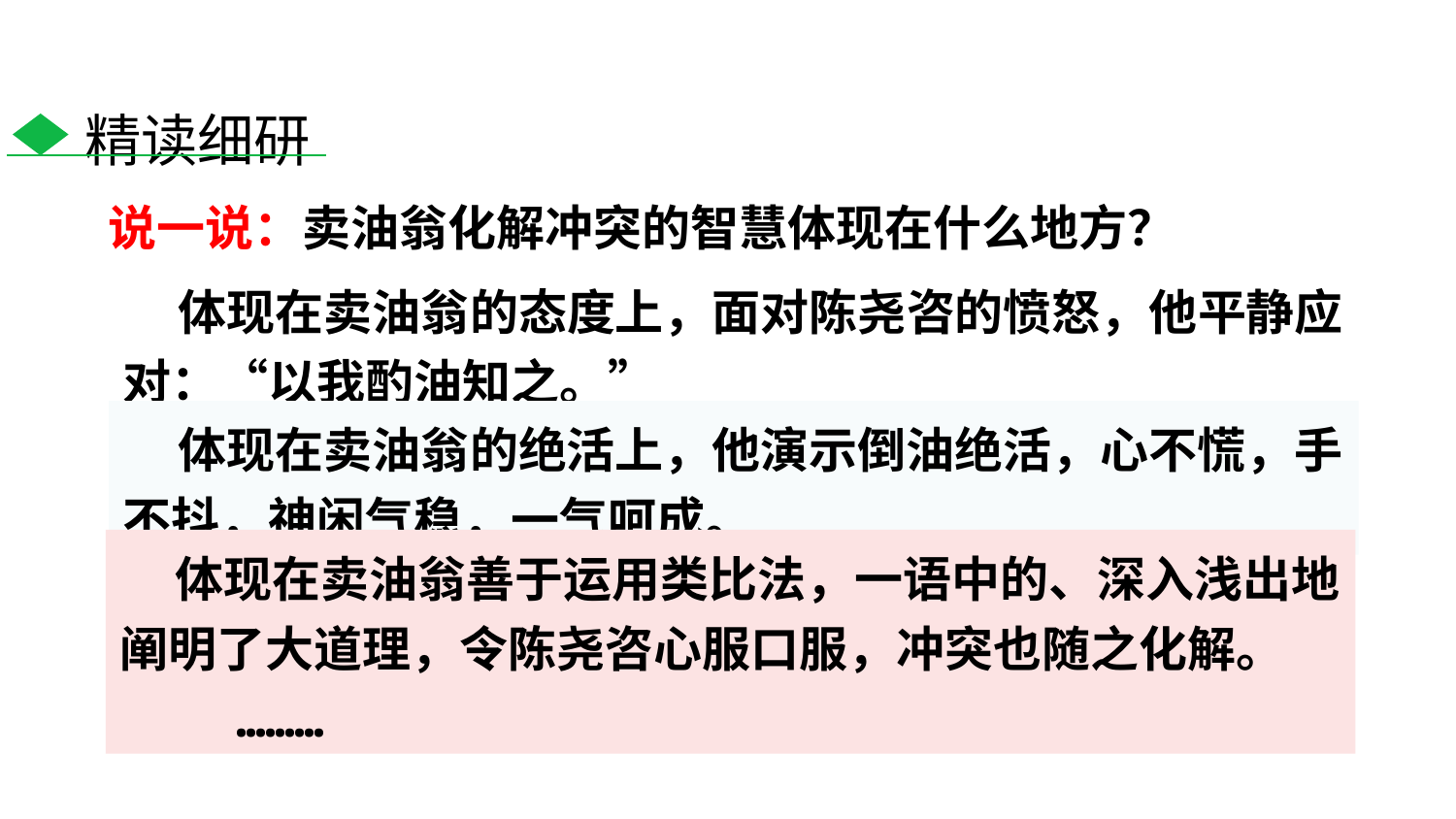

精读细研

说一说：卖油翁化解冲突的智慧体现在什么地方？
    体现在卖油翁的态度上，面对陈尧咨的愤怒，他平静应对：“以我酌油知之。”
    体现在卖油翁的绝活上，他演示倒油绝活，心不慌，手不抖，神闲气稳，一气呵成。
    体现在卖油翁善于运用类比法，一语中的、深入浅出地阐明了大道理，令陈尧咨心服口服，冲突也随之化解。
    ………